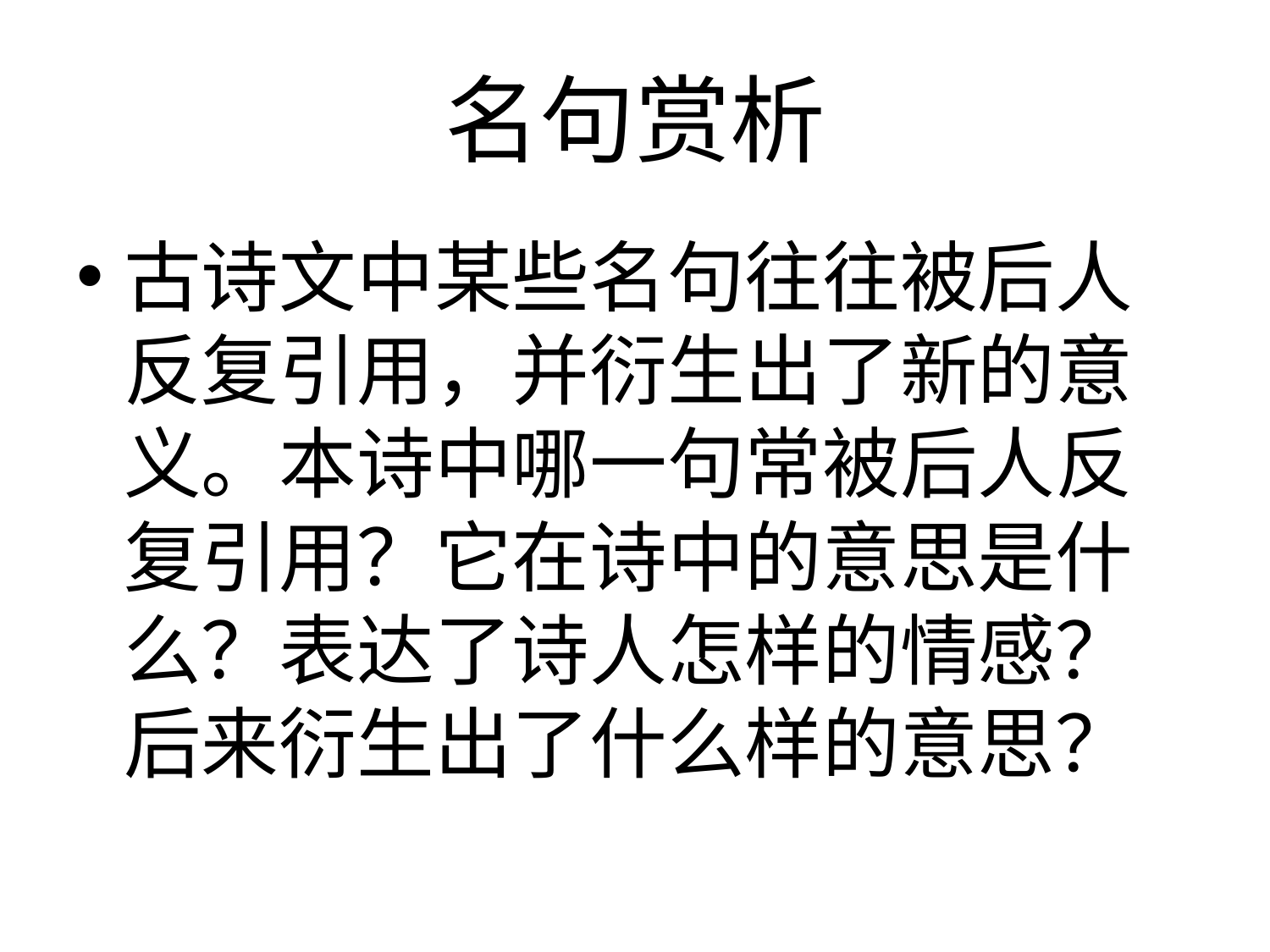

# 名句赏析
古诗文中某些名句往往被后人反复引用，并衍生出了新的意义。本诗中哪一句常被后人反复引用？它在诗中的意思是什么？表达了诗人怎样的情感？后来衍生出了什么样的意思？